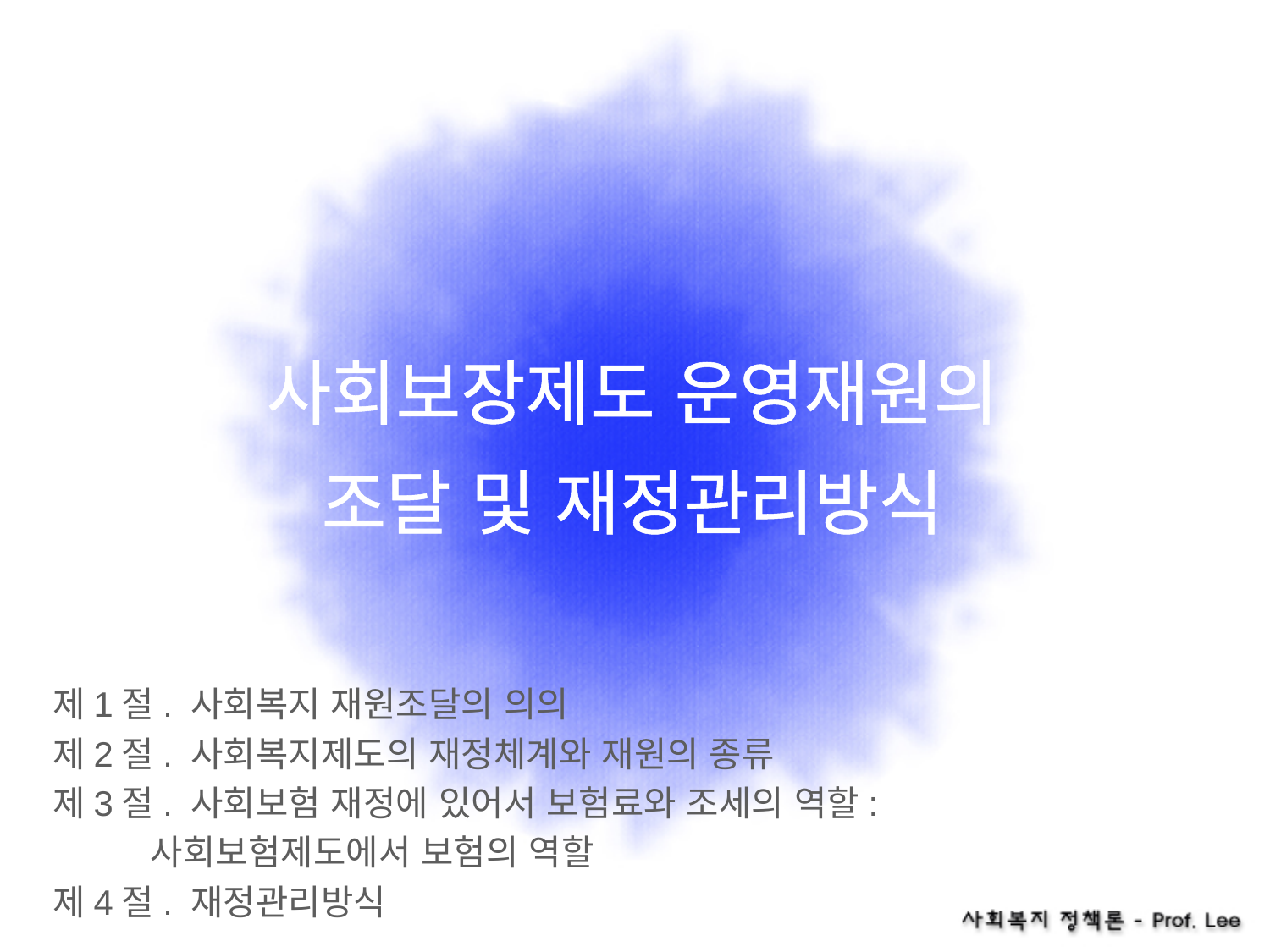

# 사회보장제도 운영재원의 조달 및 재정관리방식
제1절. 사회복지 재원조달의 의의
제2절. 사회복지제도의 재정체계와 재원의 종류
제3절. 사회보험 재정에 있어서 보험료와 조세의 역할:
         사회보험제도에서 보험의 역할
제4절. 재정관리방식